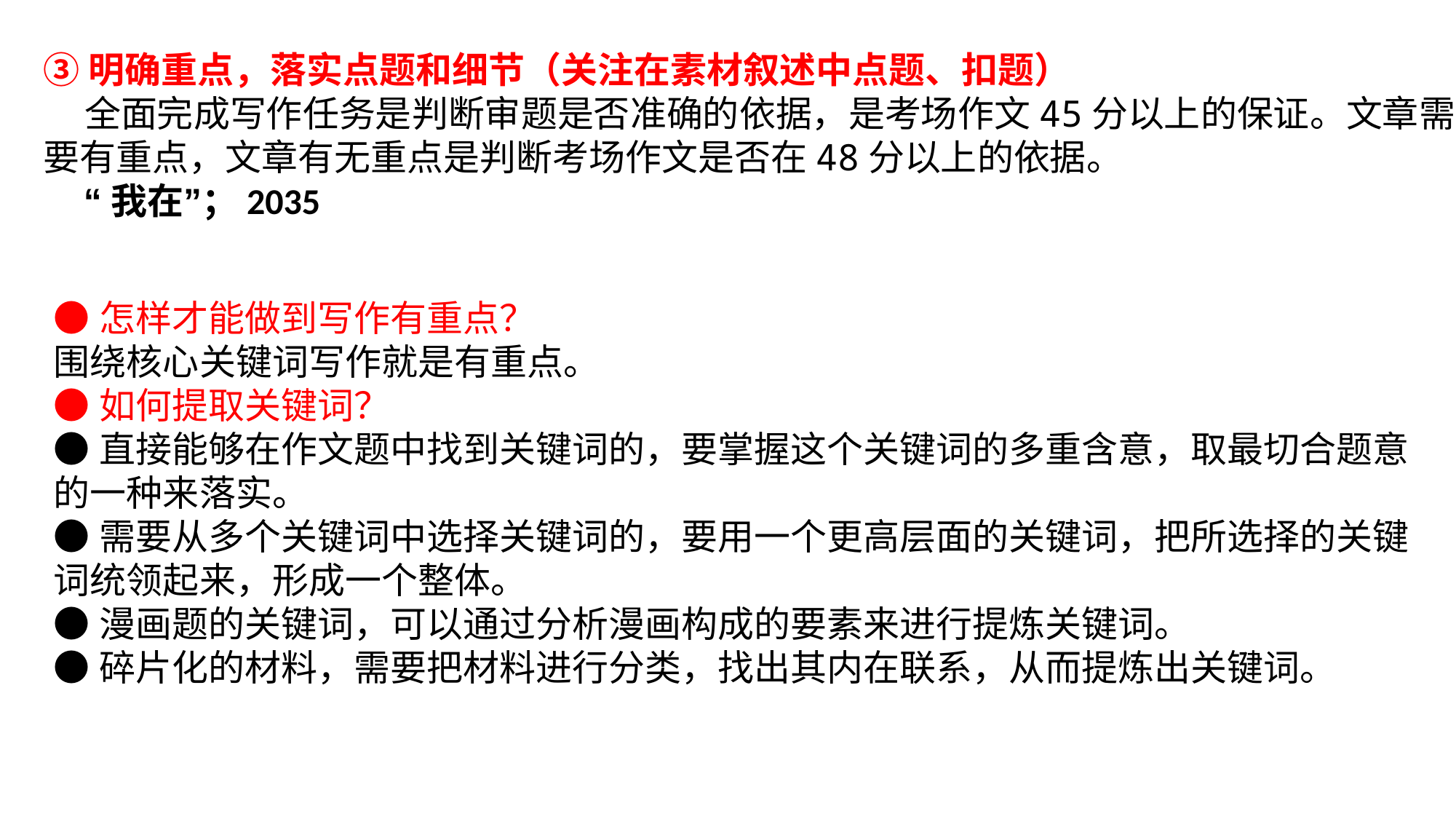

③明确重点，落实点题和细节（关注在素材叙述中点题、扣题）
    全面完成写作任务是判断审题是否准确的依据，是考场作文45分以上的保证。文章需要有重点，文章有无重点是判断考场作文是否在48分以上的依据。
    “我在”；2035
●怎样才能做到写作有重点？
围绕核心关键词写作就是有重点。
●如何提取关键词？
●直接能够在作文题中找到关键词的，要掌握这个关键词的多重含意，取最切合题意的一种来落实。
●需要从多个关键词中选择关键词的，要用一个更高层面的关键词，把所选择的关键词统领起来，形成一个整体。
●漫画题的关键词，可以通过分析漫画构成的要素来进行提炼关键词。
●碎片化的材料，需要把材料进行分类，找出其内在联系，从而提炼出关键词。